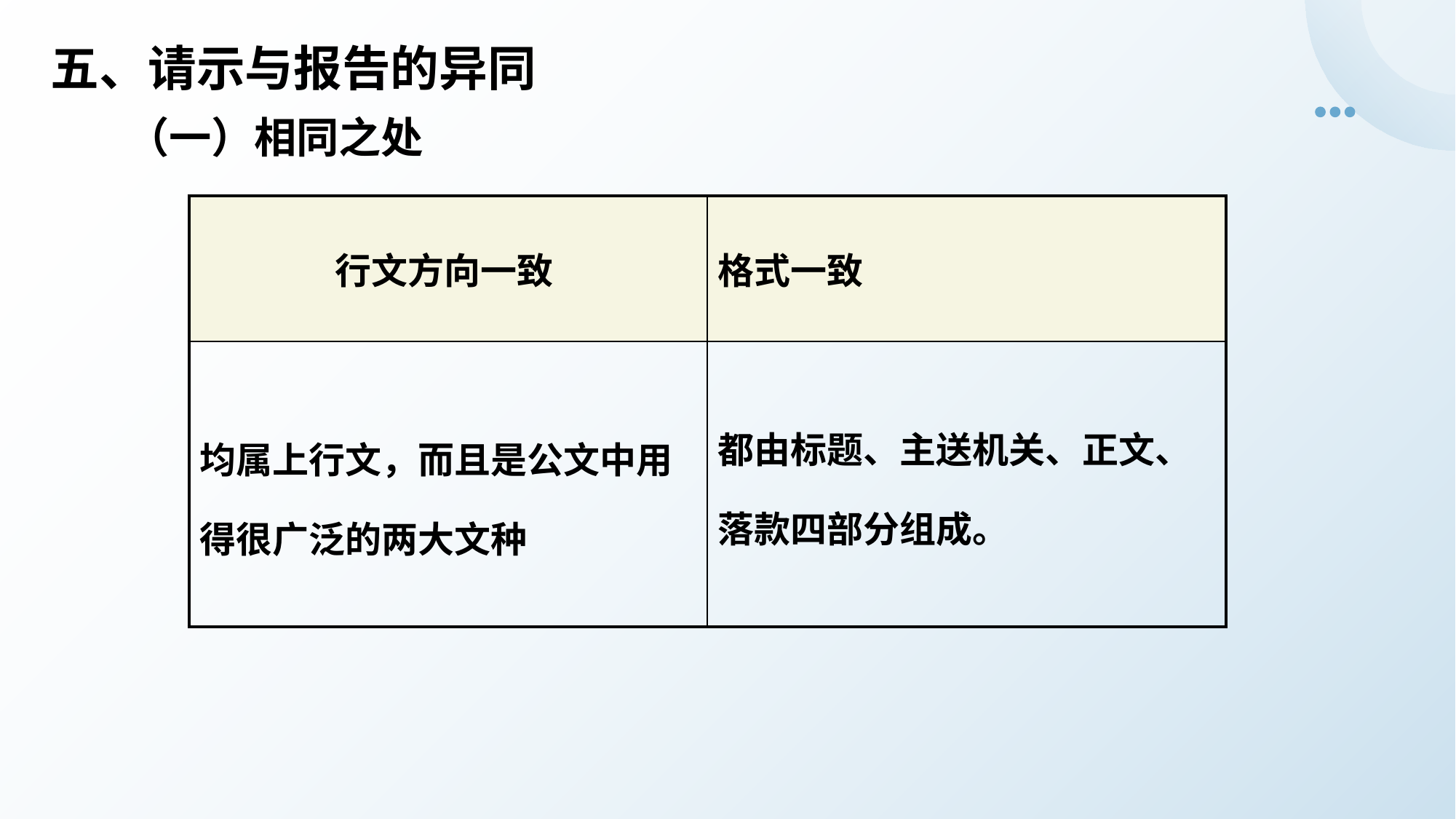

五、请示与报告的异同
（一）相同之处
| 行文方向一致 | 格式一致 |
| --- | --- |
| 均属上行文，而且是公文中用得很广泛的两大文种 | 都由标题、主送机关、正文、落款四部分组成。 |